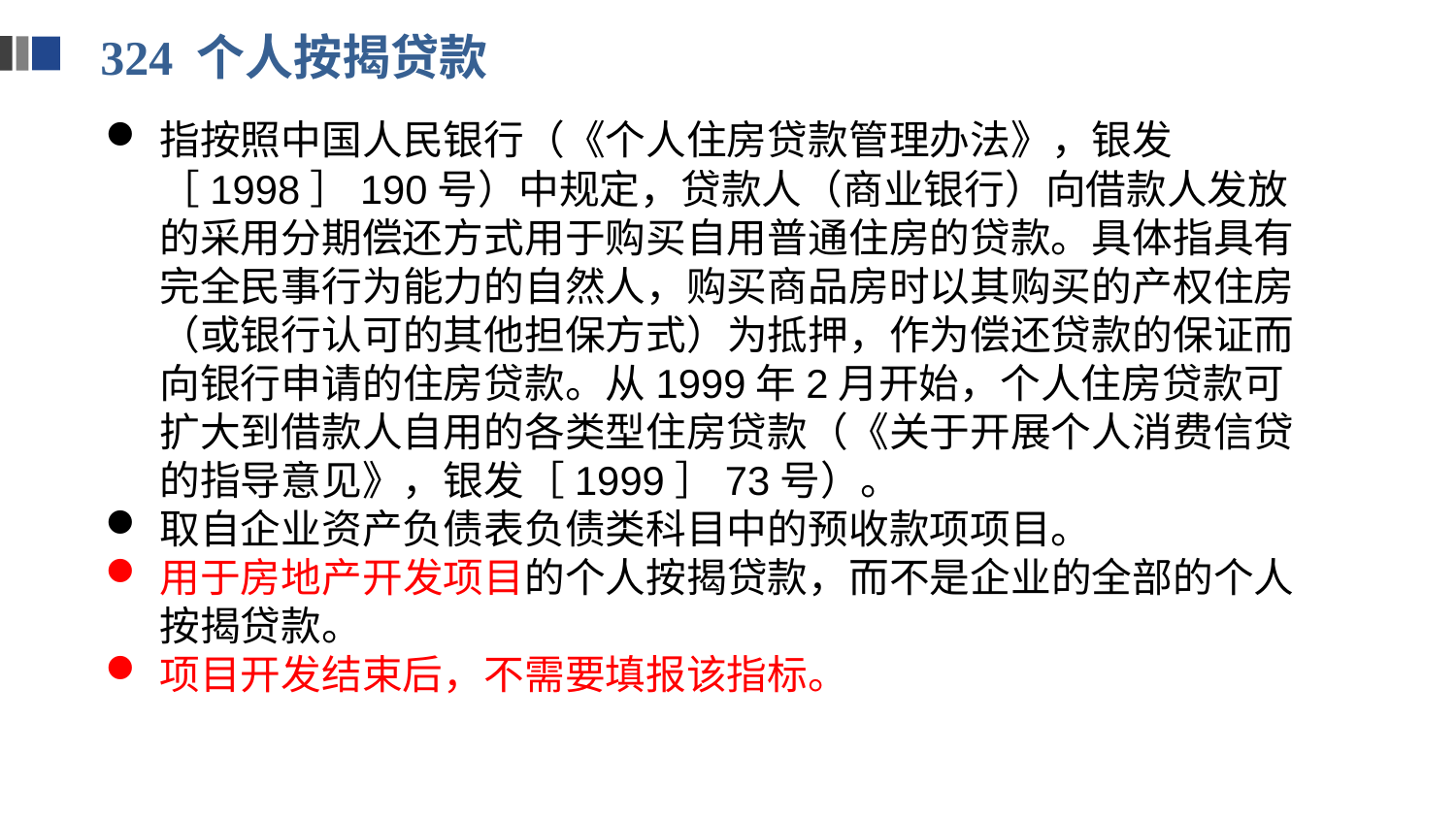

324 个人按揭贷款

指按照中国人民银行（《个人住房贷款管理办法》，银发［1998］190号）中规定，贷款人（商业银行）向借款人发放的采用分期偿还方式用于购买自用普通住房的贷款。具体指具有完全民事行为能力的自然人，购买商品房时以其购买的产权住房（或银行认可的其他担保方式）为抵押，作为偿还贷款的保证而向银行申请的住房贷款。从1999年2月开始，个人住房贷款可扩大到借款人自用的各类型住房贷款（《关于开展个人消费信贷的指导意见》，银发［1999］73号）。
取自企业资产负债表负债类科目中的预收款项项目。
用于房地产开发项目的个人按揭贷款，而不是企业的全部的个人按揭贷款。
项目开发结束后，不需要填报该指标。